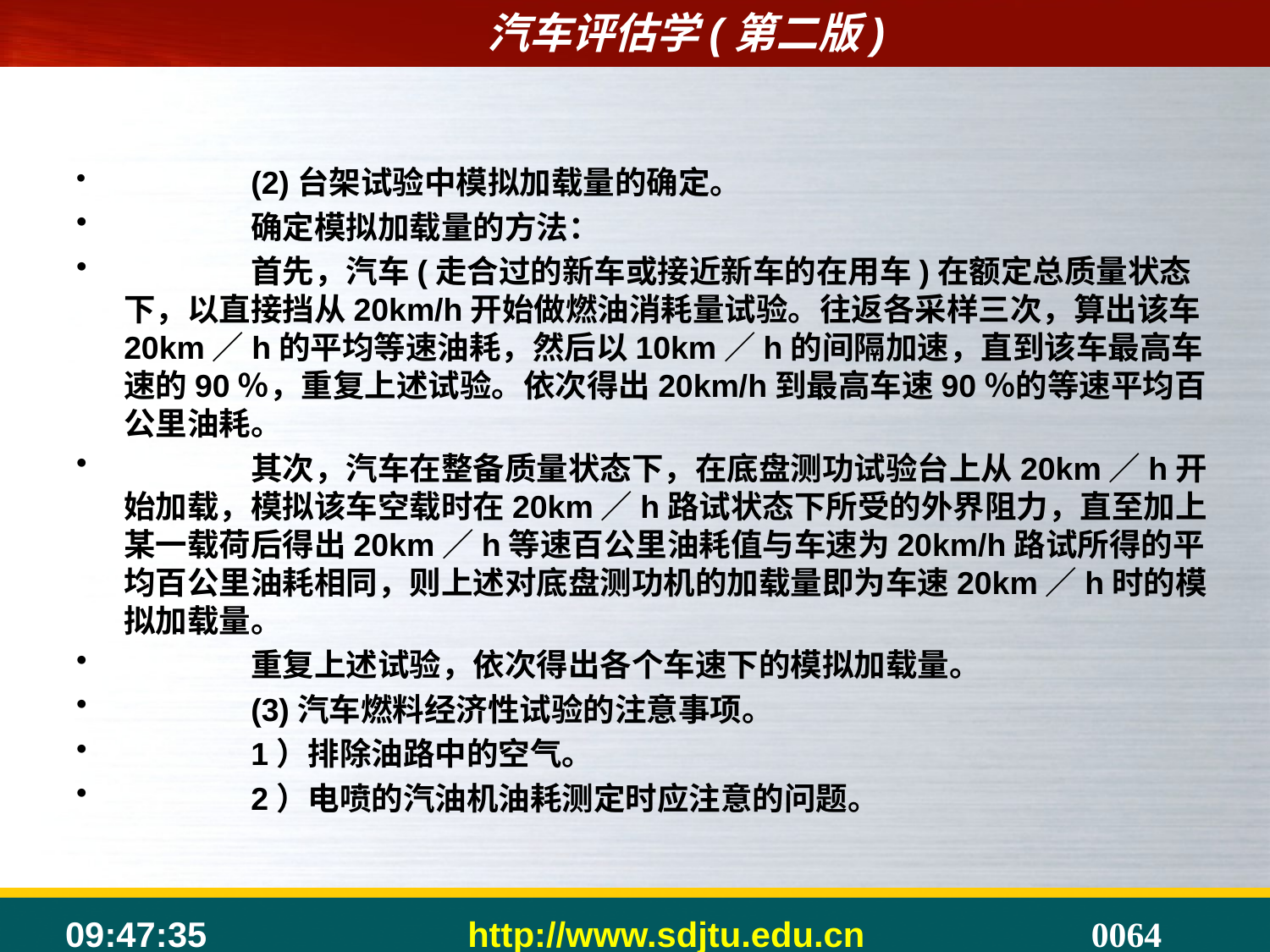

(2)台架试验中模拟加载量的确定。
	确定模拟加载量的方法：
	首先，汽车(走合过的新车或接近新车的在用车)在额定总质量状态下，以直接挡从20km/h开始做燃油消耗量试验。往返各采样三次，算出该车20km／h的平均等速油耗，然后以10km／h的间隔加速，直到该车最高车速的90％，重复上述试验。依次得出20km/h到最高车速90％的等速平均百公里油耗。
	其次，汽车在整备质量状态下，在底盘测功试验台上从20km／h开始加载，模拟该车空载时在20km／h路试状态下所受的外界阻力，直至加上某一载荷后得出20km／h等速百公里油耗值与车速为20km/h路试所得的平均百公里油耗相同，则上述对底盘测功机的加载量即为车速20km／h时的模拟加载量。
	重复上述试验，依次得出各个车速下的模拟加载量。
	(3)汽车燃料经济性试验的注意事项。
	1）排除油路中的空气。
	2）电喷的汽油机油耗测定时应注意的问题。